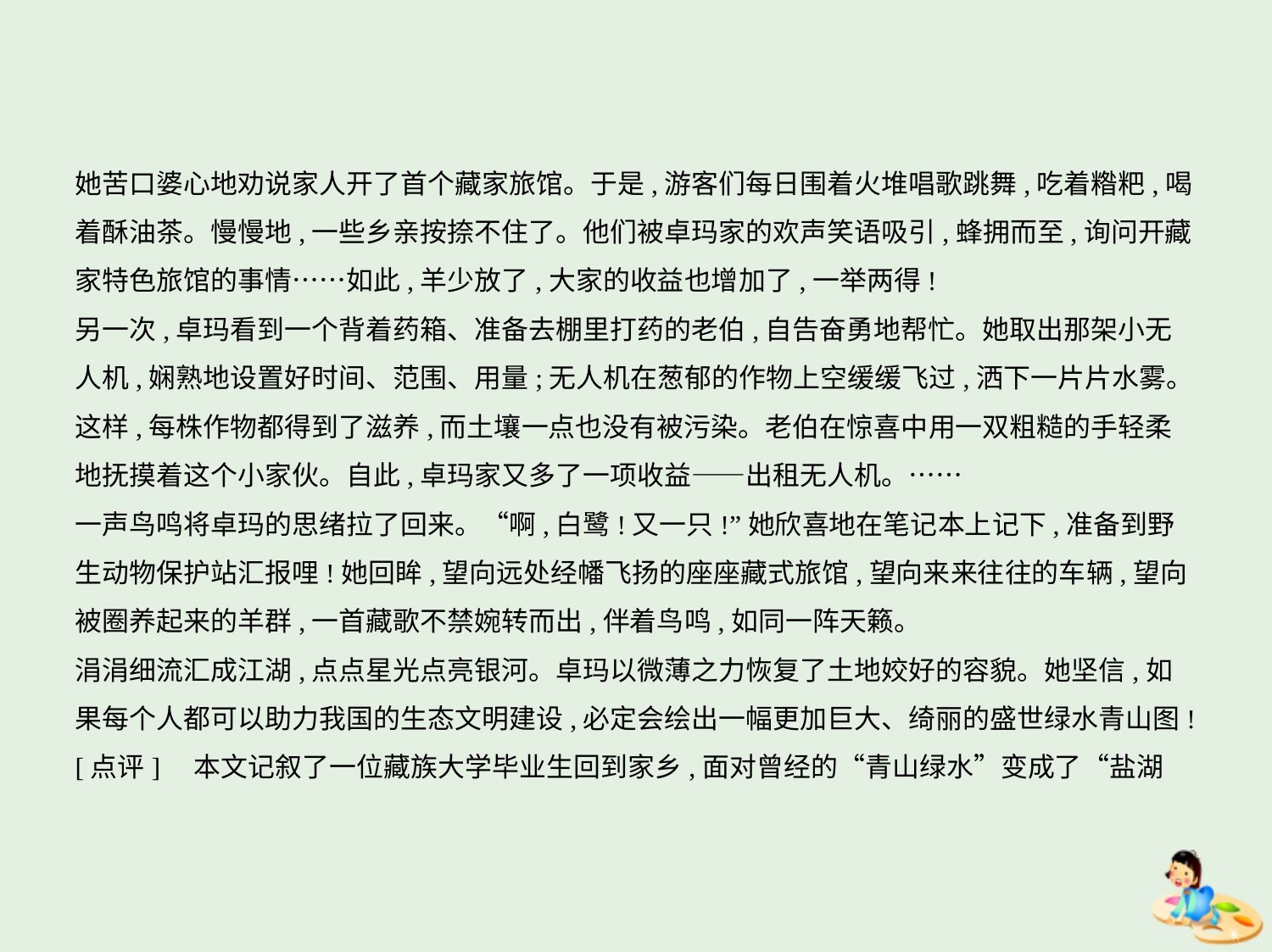

她苦口婆心地劝说家人开了首个藏家旅馆。于是,游客们每日围着火堆唱歌跳舞,吃着糌粑,喝
着酥油茶。慢慢地,一些乡亲按捺不住了。他们被卓玛家的欢声笑语吸引,蜂拥而至,询问开藏
家特色旅馆的事情……如此,羊少放了,大家的收益也增加了,一举两得!
另一次,卓玛看到一个背着药箱、准备去棚里打药的老伯,自告奋勇地帮忙。她取出那架小无
人机,娴熟地设置好时间、范围、用量;无人机在葱郁的作物上空缓缓飞过,洒下一片片水雾。
这样,每株作物都得到了滋养,而土壤一点也没有被污染。老伯在惊喜中用一双粗糙的手轻柔
地抚摸着这个小家伙。自此,卓玛家又多了一项收益——出租无人机。……
一声鸟鸣将卓玛的思绪拉了回来。“啊,白鹭!又一只!”她欣喜地在笔记本上记下,准备到野
生动物保护站汇报哩!她回眸,望向远处经幡飞扬的座座藏式旅馆,望向来来往往的车辆,望向
被圈养起来的羊群,一首藏歌不禁婉转而出,伴着鸟鸣,如同一阵天籁。
涓涓细流汇成江湖,点点星光点亮银河。卓玛以微薄之力恢复了土地姣好的容貌。她坚信,如
果每个人都可以助力我国的生态文明建设,必定会绘出一幅更加巨大、绮丽的盛世绿水青山图!
[点评]　本文记叙了一位藏族大学毕业生回到家乡,面对曾经的“青山绿水”变成了“盐湖